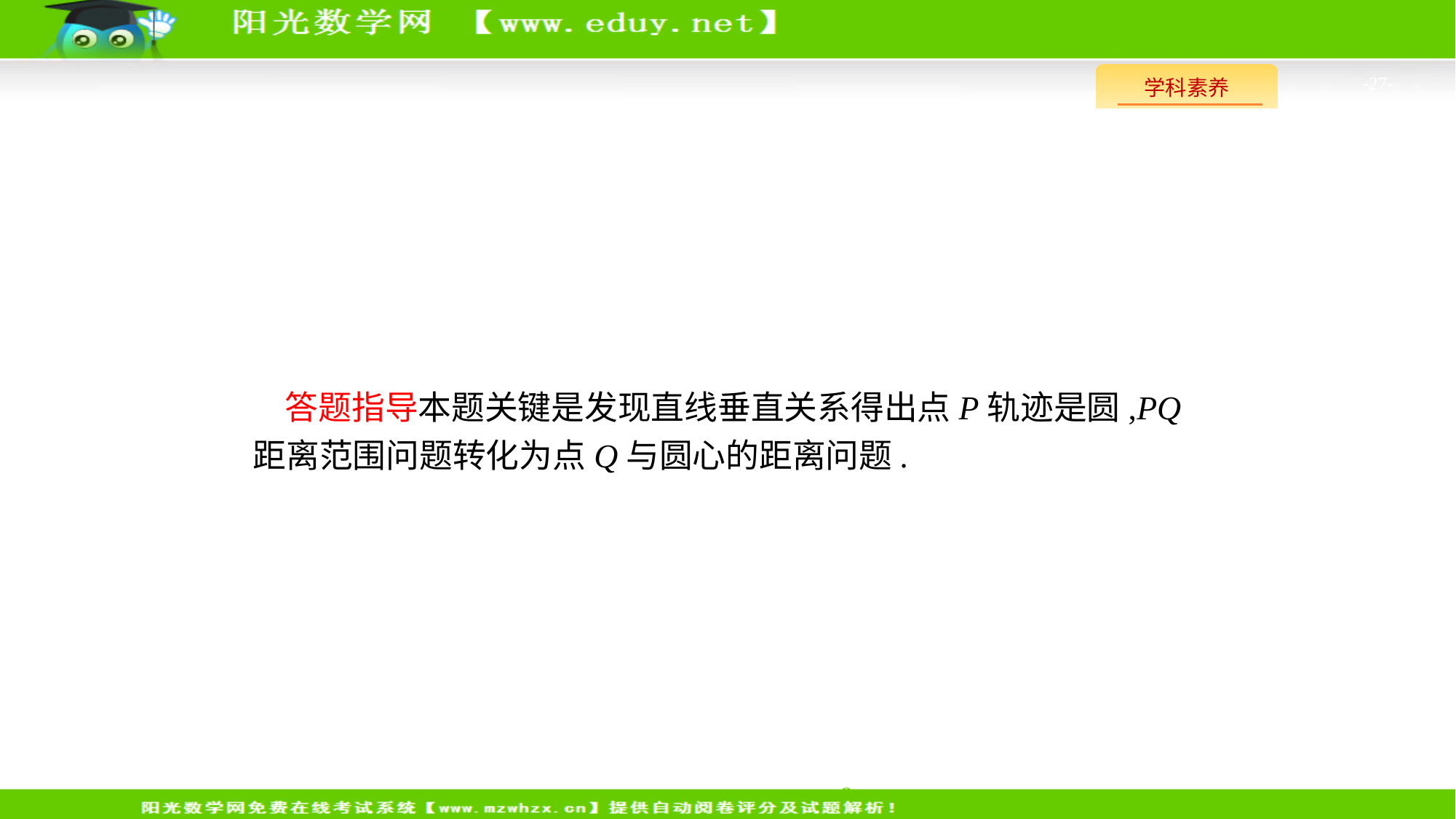

-27-
答题指导本题关键是发现直线垂直关系得出点P轨迹是圆,PQ距离范围问题转化为点Q与圆心的距离问题.